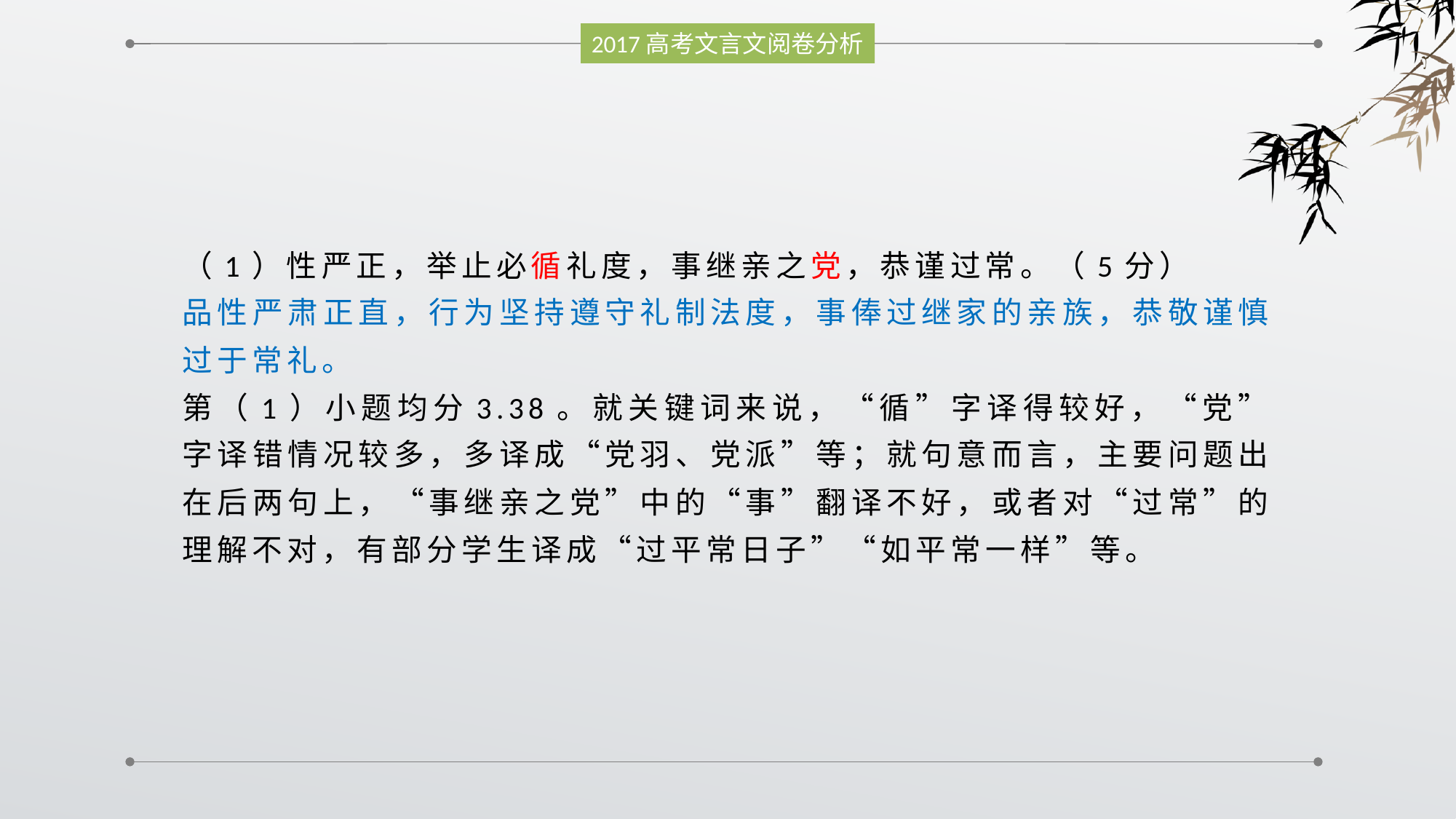

2017高考文言文阅卷分析
（1）性严正，举止必循礼度，事继亲之党，恭谨过常。（5分）
品性严肃正直，行为坚持遵守礼制法度，事俸过继家的亲族，恭敬谨慎过于常礼。
第（1）小题均分3.38。就关键词来说，“循”字译得较好，“党”字译错情况较多，多译成“党羽、党派”等；就句意而言，主要问题出在后两句上，“事继亲之党”中的“事”翻译不好，或者对“过常”的理解不对，有部分学生译成“过平常日子”“如平常一样”等。